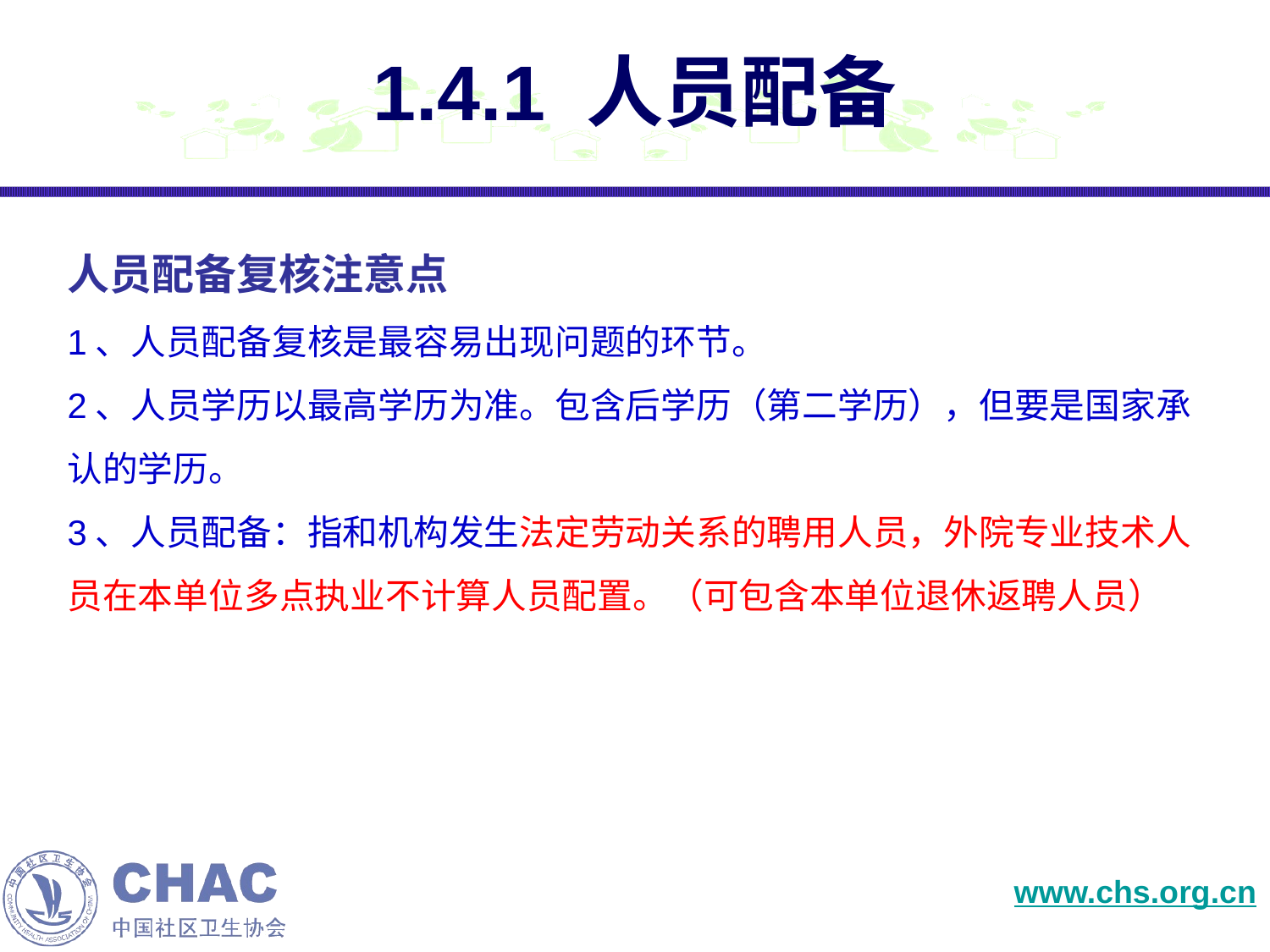

# 1.4.1 人员配备
人员配备复核注意点
1、人员配备复核是最容易出现问题的环节。
2、人员学历以最高学历为准。包含后学历（第二学历），但要是国家承认的学历。
3、人员配备：指和机构发生法定劳动关系的聘用人员，外院专业技术人员在本单位多点执业不计算人员配置。（可包含本单位退休返聘人员）